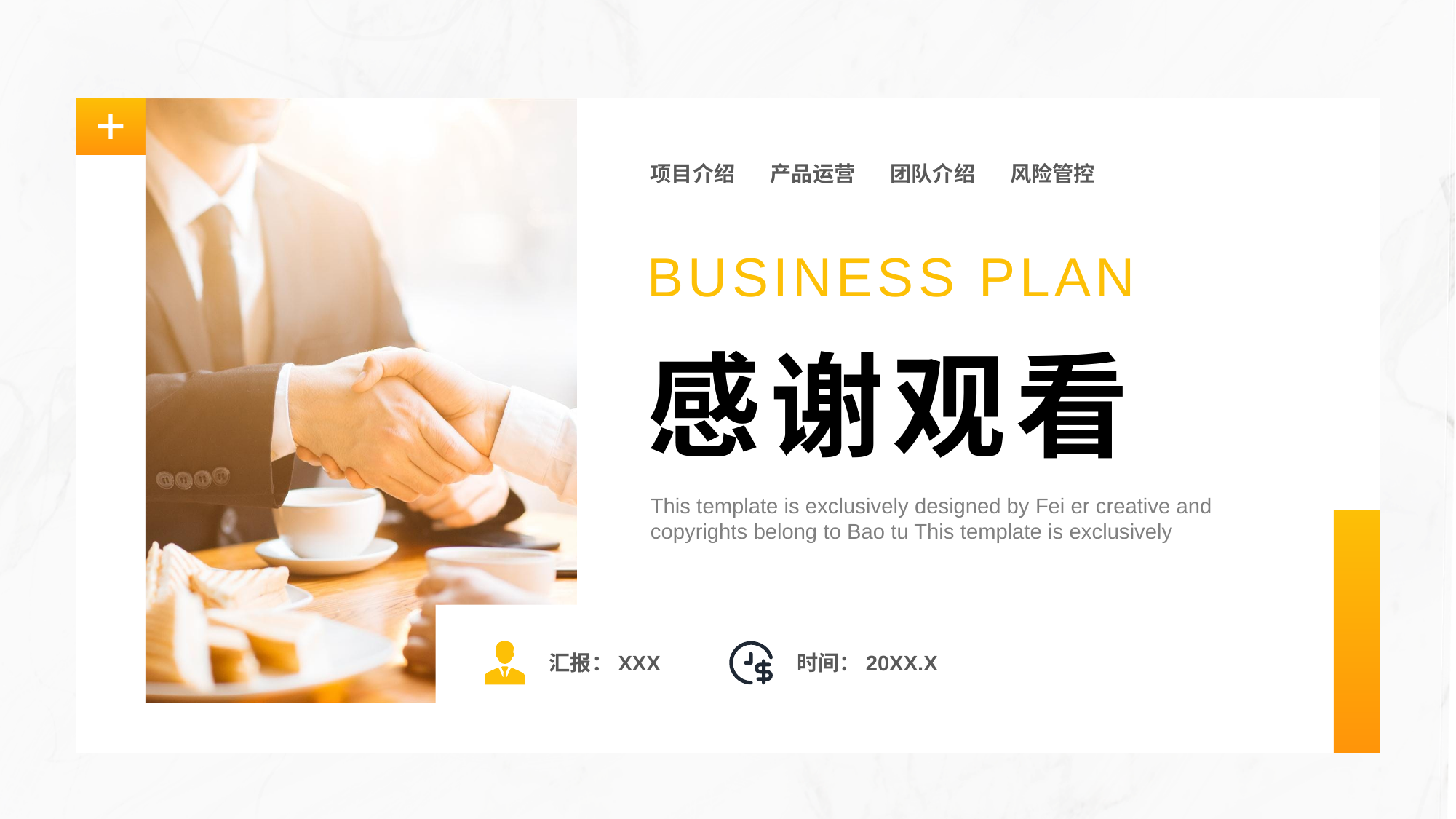

项目介绍
产品运营
团队介绍
风险管控
BUSINESS PLAN
感谢观看
This template is exclusively designed by Fei er creative and copyrights belong to Bao tu This template is exclusively

汇报：XXX
时间：20XX.X